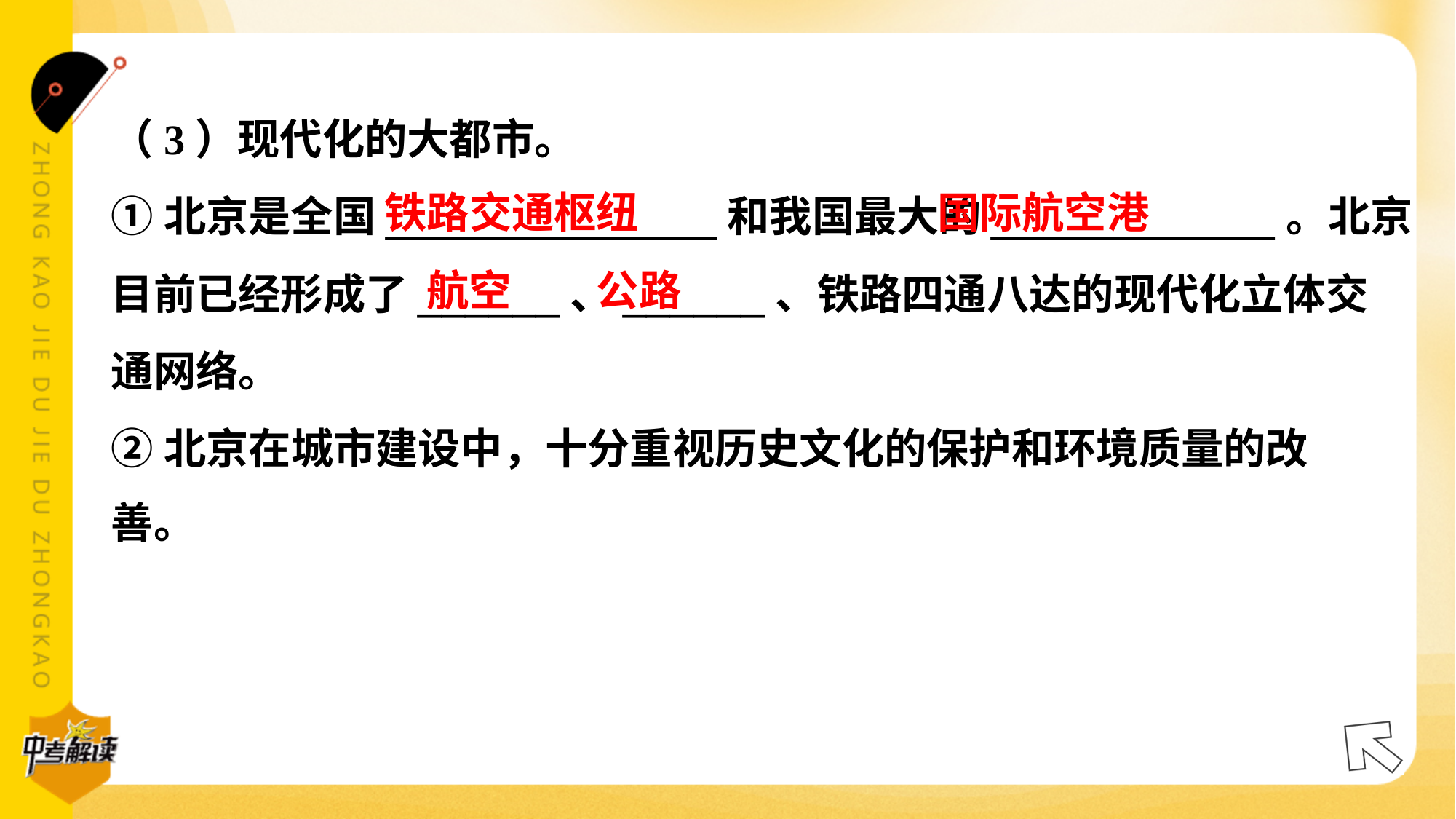

（3）现代化的大都市。
①北京是全国______________和我国最大的____________。北京
目前已经形成了______、______、铁路四通八达的现代化立体交
通网络。
②北京在城市建设中，十分重视历史文化的保护和环境质量的改
善。#5.3.2
铁路交通枢纽
国际航空港
航空
公路